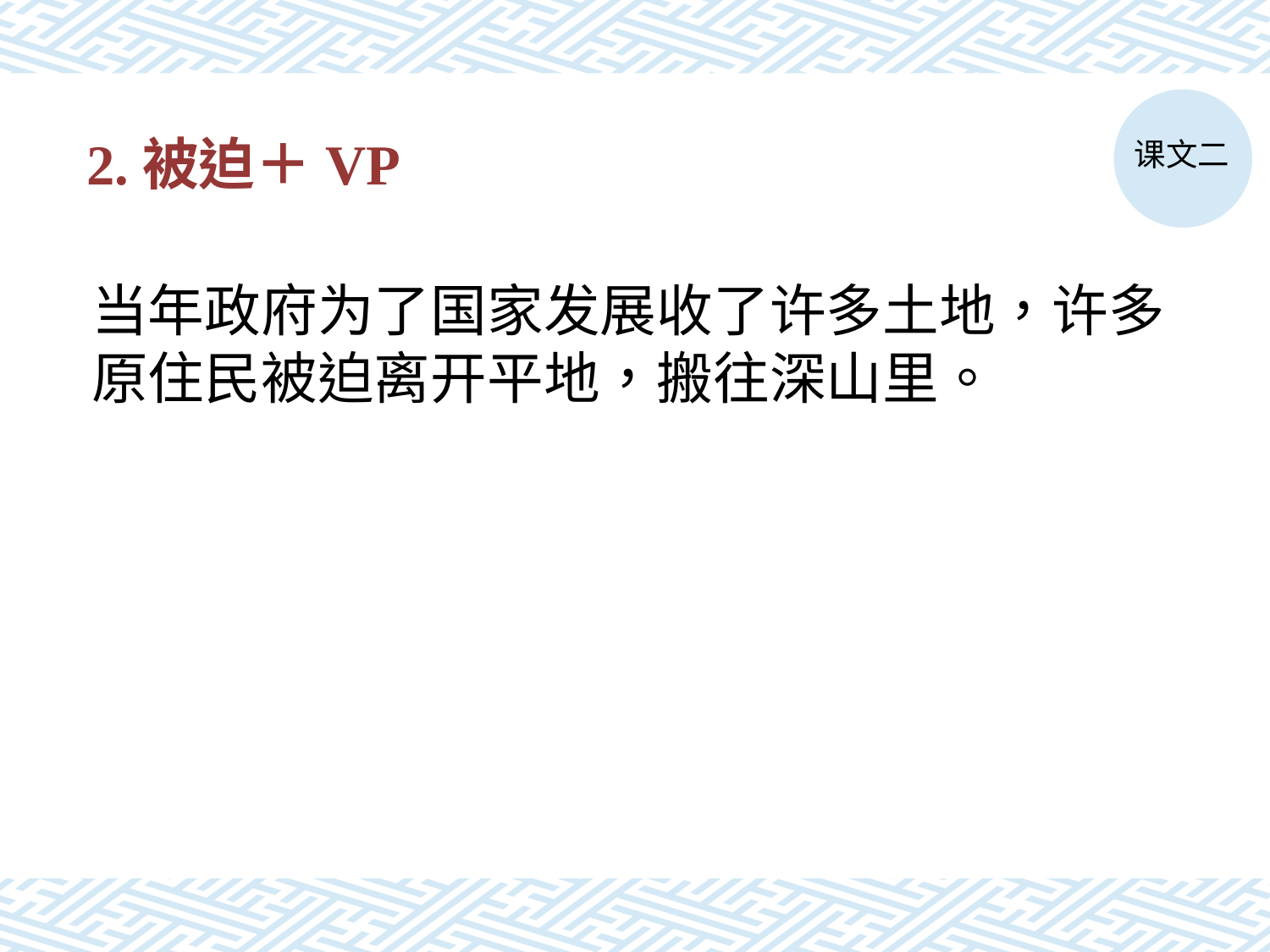

课文二
# 2.被迫＋VP
当年政府为了国家发展收了许多土地，许多原住民被迫离开平地，搬往深山里。